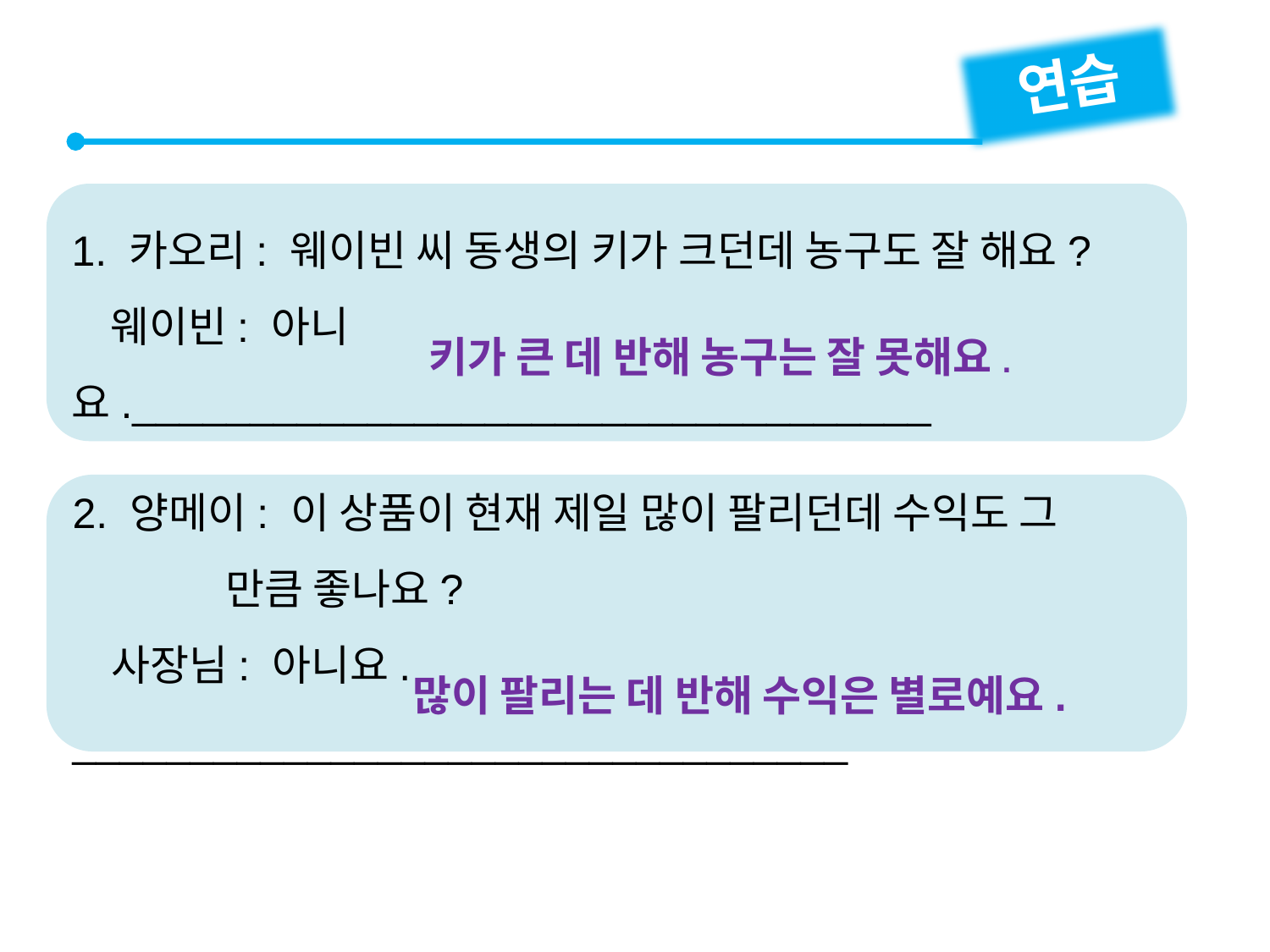

연습
1. 카오리: 웨이빈 씨 동생의 키가 크던데 농구도 잘 해요?
   웨이빈: 아니요.__________________________________
키가 큰 데 반해 농구는 잘 못해요.
2. 양메이: 이 상품이 현재 제일 많이 팔리던데 수익도 그
               만큼 좋나요?
   사장님: 아니요. _________________________________
많이 팔리는 데 반해 수익은 별로예요.